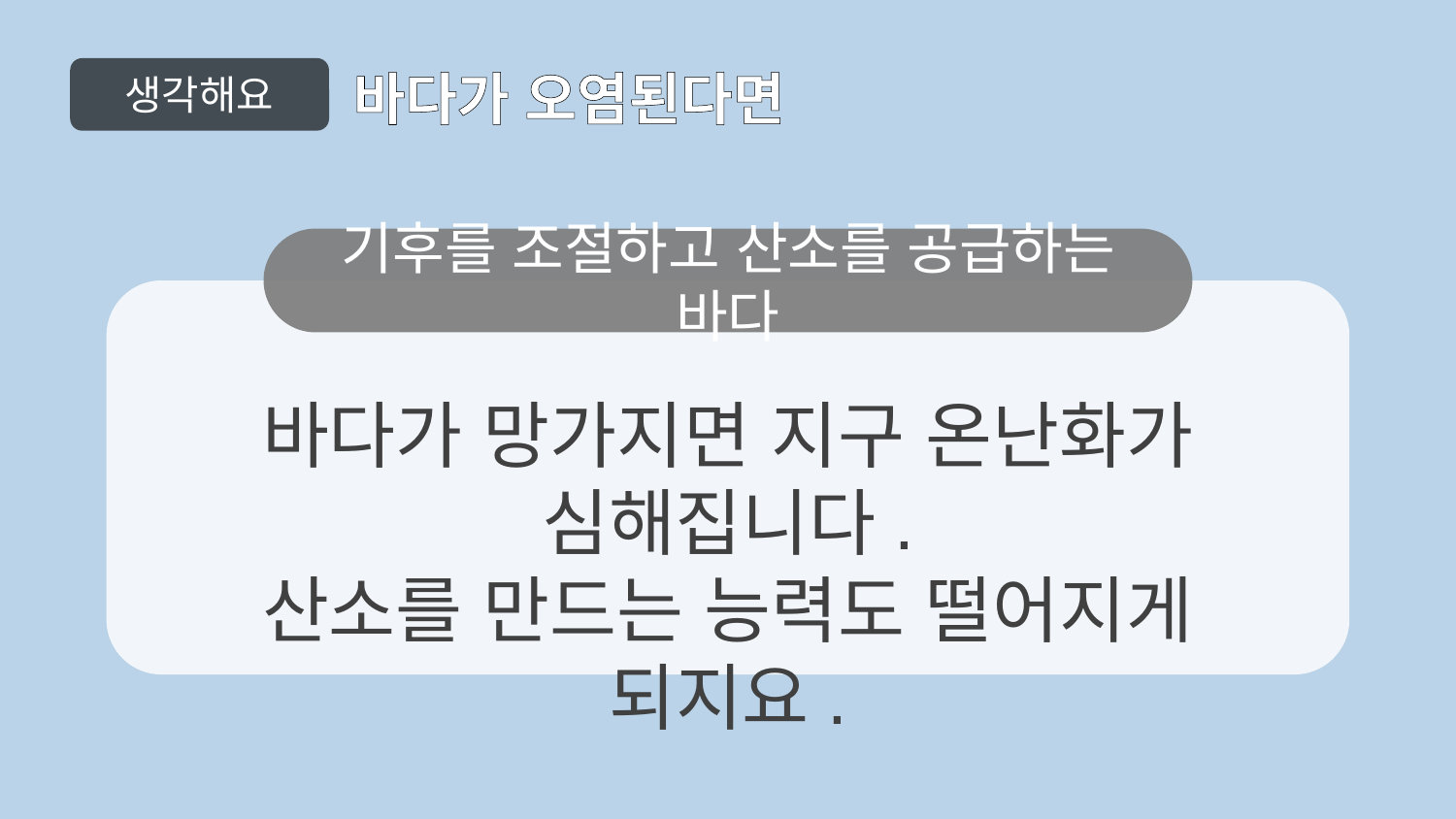

생각해요
바다가 오염된다면
기후를 조절하고 산소를 공급하는 바다

바다가 망가지면 지구 온난화가 심해집니다.
산소를 만드는 능력도 떨어지게 되지요.